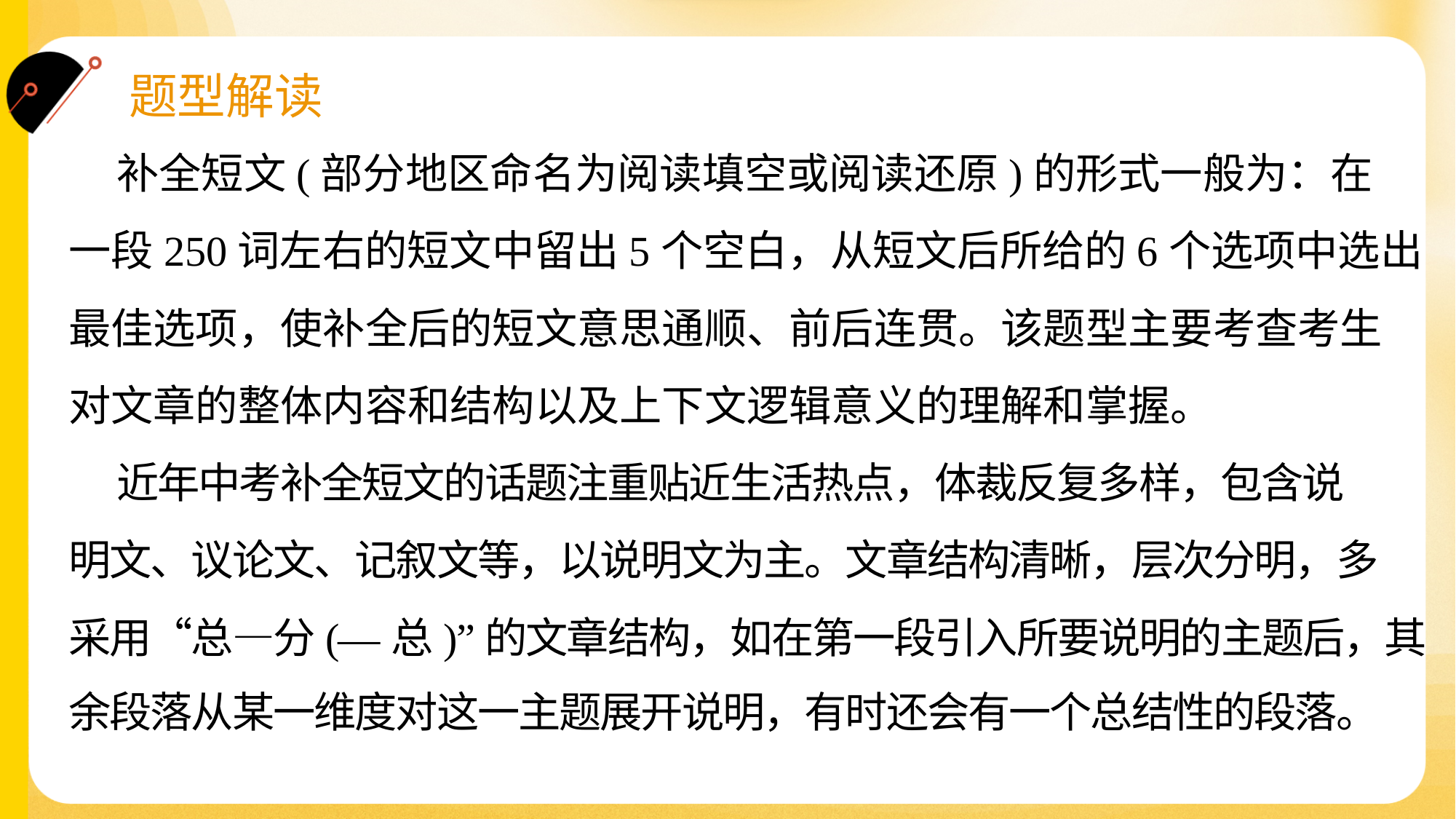

补全短文(部分地区命名为阅读填空或阅读还原)的形式一般为：在
一段250词左右的短文中留出5个空白，从短文后所给的6个选项中选出
最佳选项，使补全后的短文意思通顺、前后连贯。该题型主要考查考生
对文章的整体内容和结构以及上下文逻辑意义的理解和掌握。
    近年中考补全短文的话题注重贴近生活热点，体裁反复多样，包含说
明文、议论文、记叙文等，以说明文为主。文章结构清晰，层次分明，多
采用“总—分(—总)”的文章结构，如在第一段引入所要说明的主题后，其
余段落从某一维度对这一主题展开说明，有时还会有一个总结性的段落。